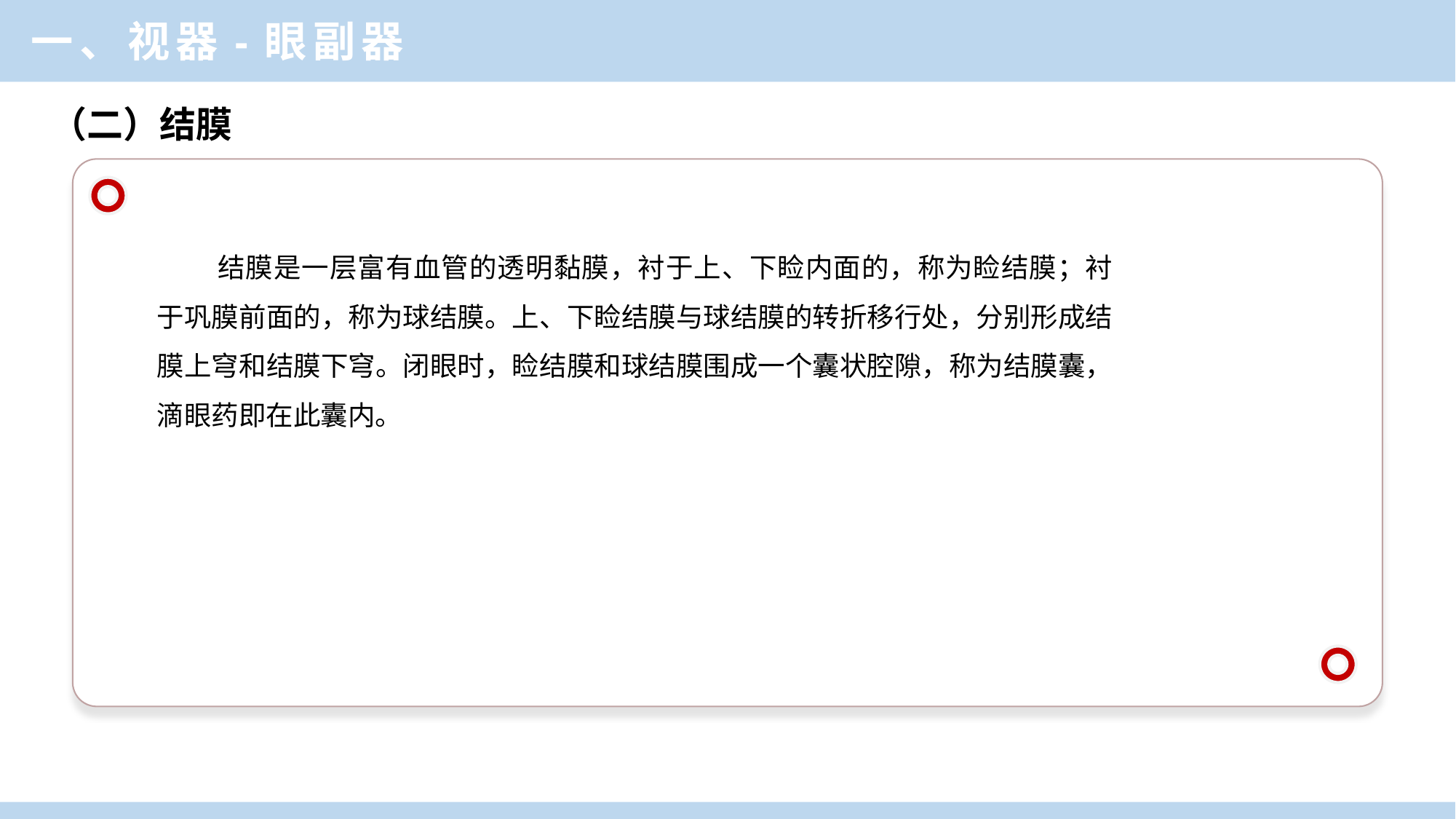

一、视器-眼副器

（二）结膜

结膜是一层富有血管的透明黏膜，衬于上、下睑内面的，称为睑结膜；衬于巩膜前面的，称为球结膜。上、下睑结膜与球结膜的转折移行处，分别形成结膜上穹和结膜下穹。闭眼时，睑结膜和球结膜围成一个囊状腔隙，称为结膜囊，滴眼药即在此囊内。